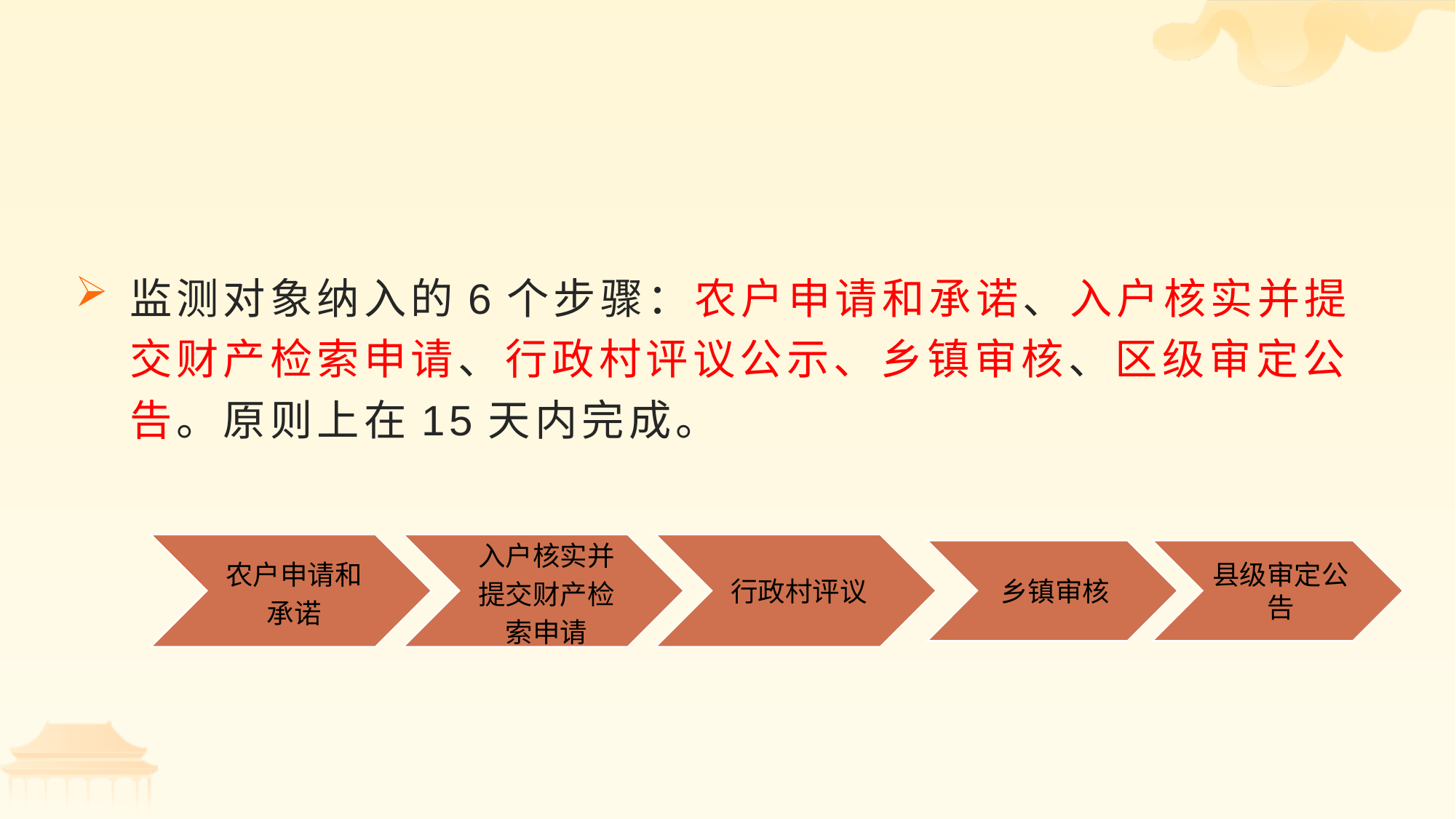

监测对象纳入的6个步骤：农户申请和承诺、入户核实并提交财产检索申请、行政村评议公示、乡镇审核、区级审定公告。原则上在15天内完成。
农户申请和承诺
入户核实并提交财产检索申请
行政村评议
乡镇审核
县级审定公告